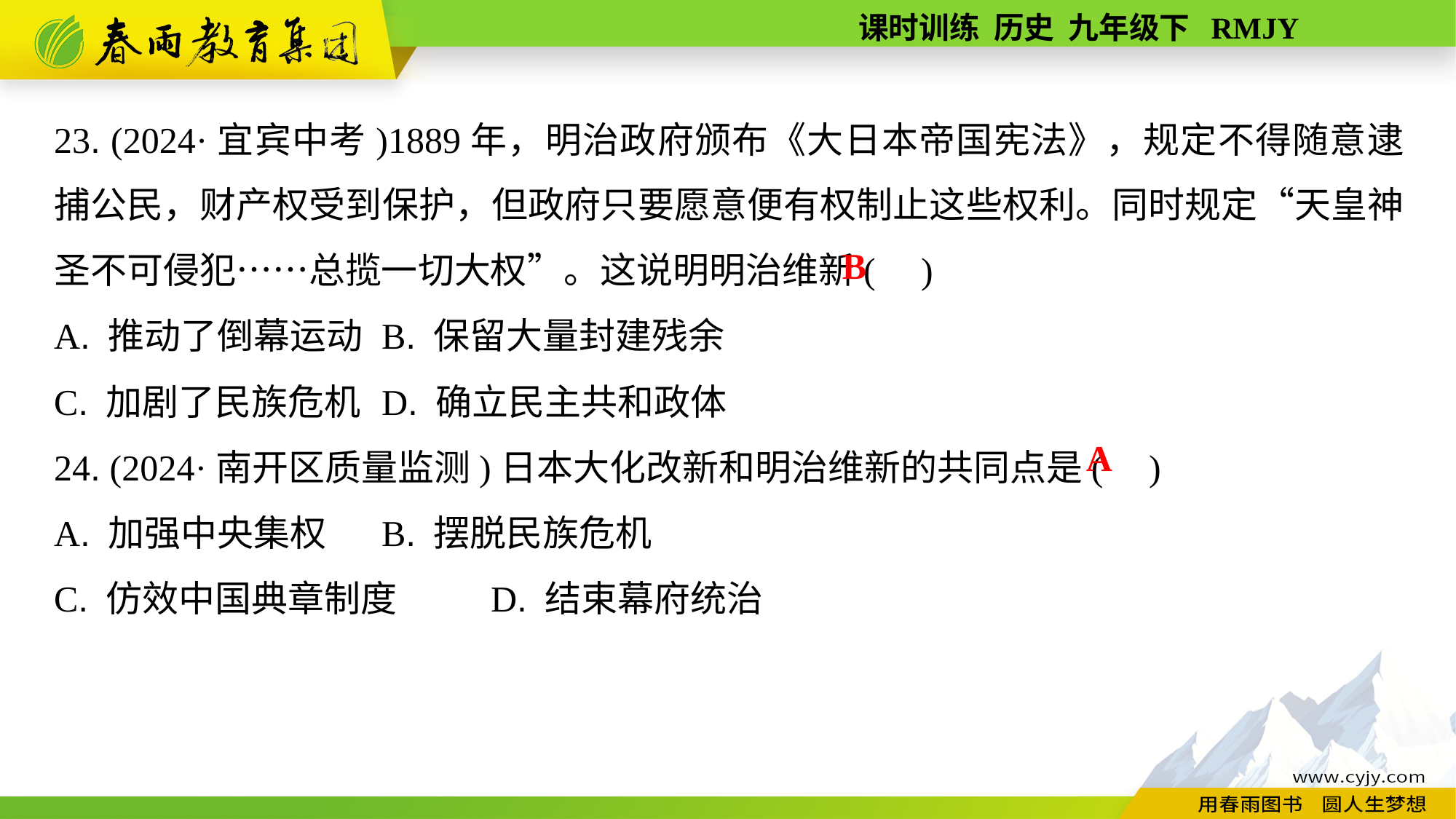

23. (2024·宜宾中考)1889年，明治政府颁布《大日本帝国宪法》，规定不得随意逮捕公民，财产权受到保护，但政府只要愿意便有权制止这些权利。同时规定“天皇神圣不可侵犯……总揽一切大权”。这说明明治维新(     )
A. 推动了倒幕运动	B. 保留大量封建残余
C. 加剧了民族危机	D. 确立民主共和政体
24. (2024·南开区质量监测)日本大化改新和明治维新的共同点是(     )
A. 加强中央集权	B. 摆脱民族危机
C. 仿效中国典章制度	D. 结束幕府统治
B
A